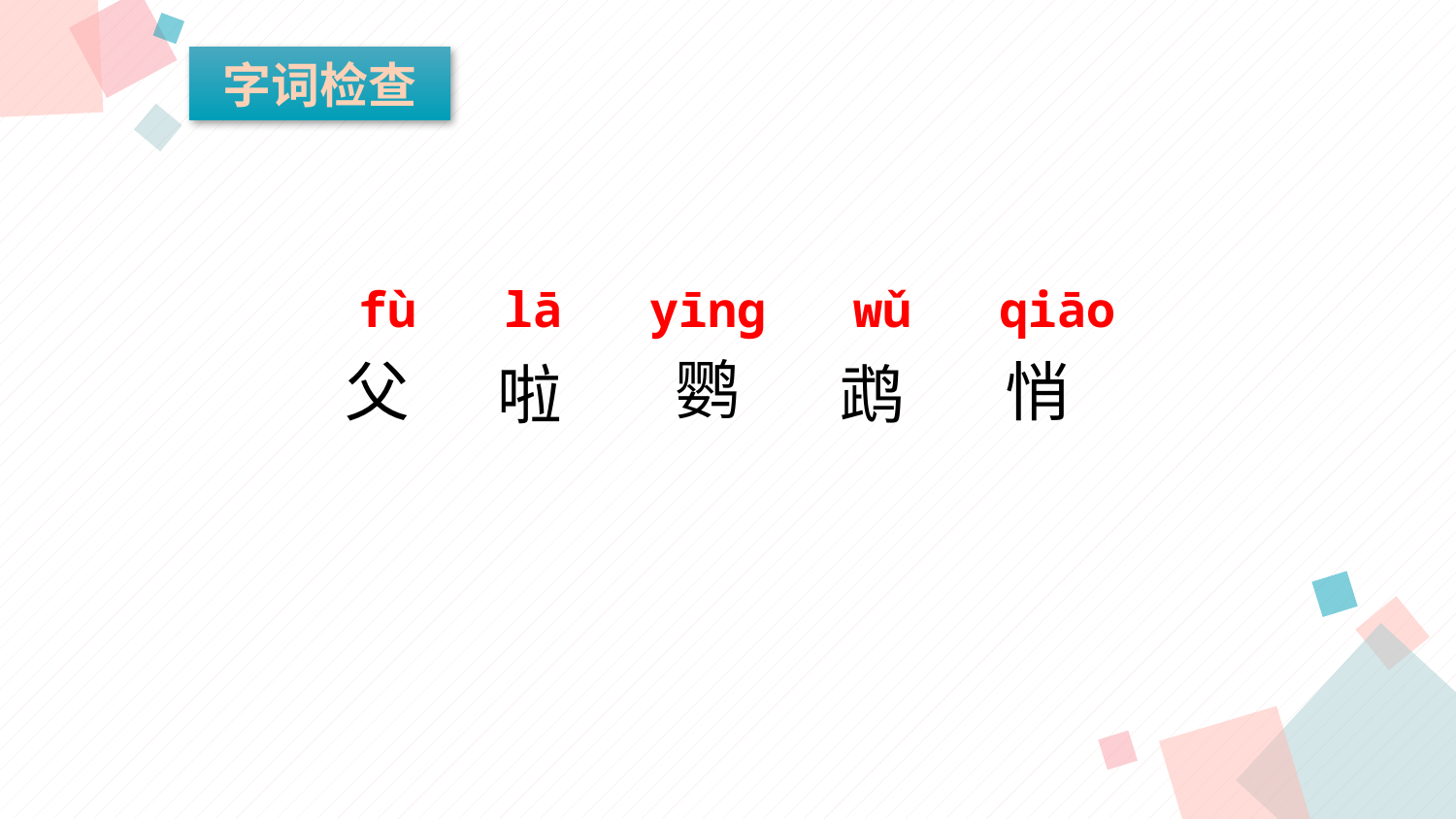

字词检查
 fù   lā   yīng   wǔ   qiāo
鹦
父
悄
啦
鹉